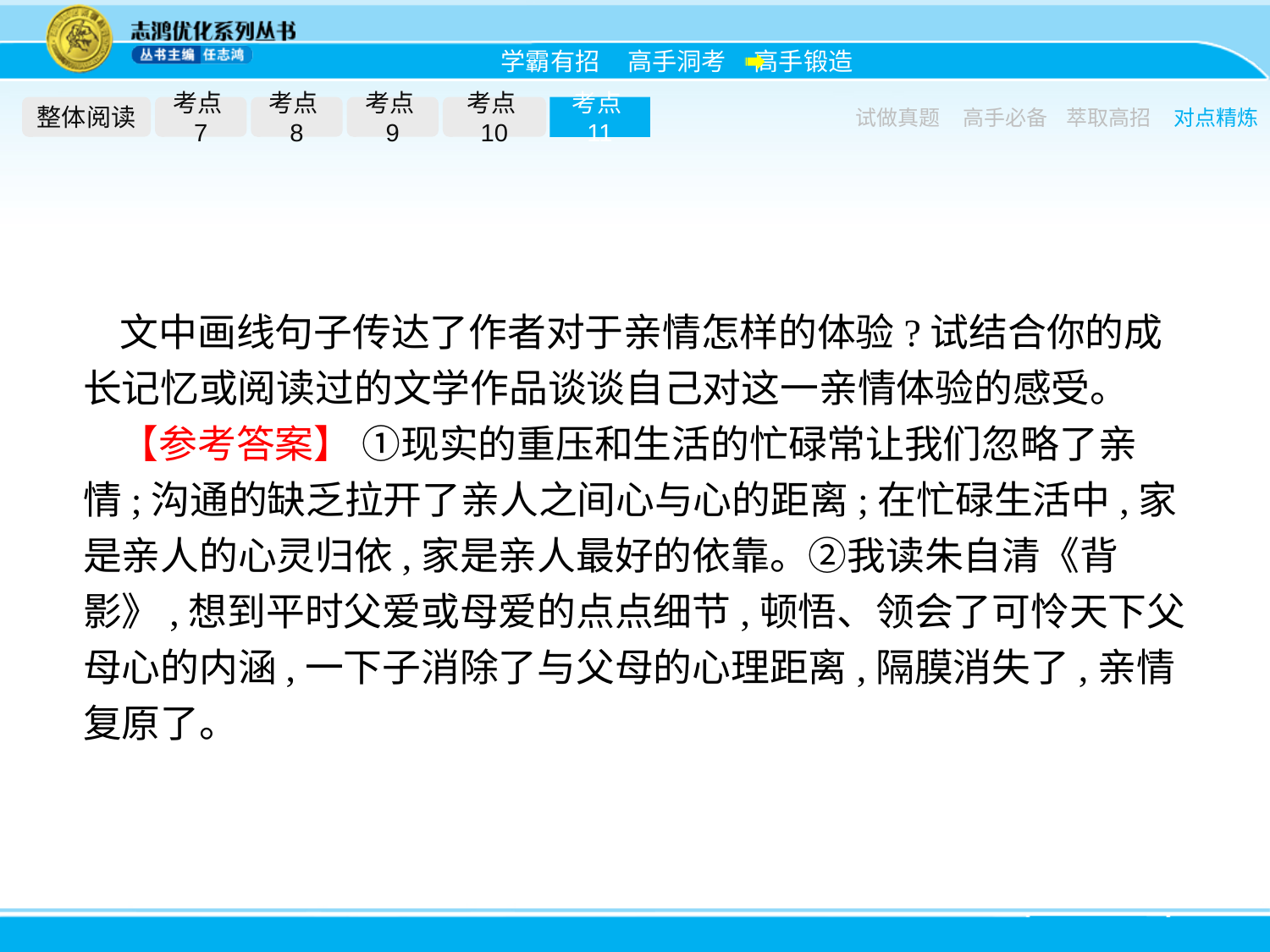

整体阅读
考点7
考点8
考点9
考点10
考点11
试做真题
高手必备
萃取高招
对点精炼
文中画线句子传达了作者对于亲情怎样的体验?试结合你的成长记忆或阅读过的文学作品谈谈自己对这一亲情体验的感受。
【参考答案】 ①现实的重压和生活的忙碌常让我们忽略了亲情;沟通的缺乏拉开了亲人之间心与心的距离;在忙碌生活中,家是亲人的心灵归依,家是亲人最好的依靠。②我读朱自清《背影》,想到平时父爱或母爱的点点细节,顿悟、领会了可怜天下父母心的内涵,一下子消除了与父母的心理距离,隔膜消失了,亲情复原了。